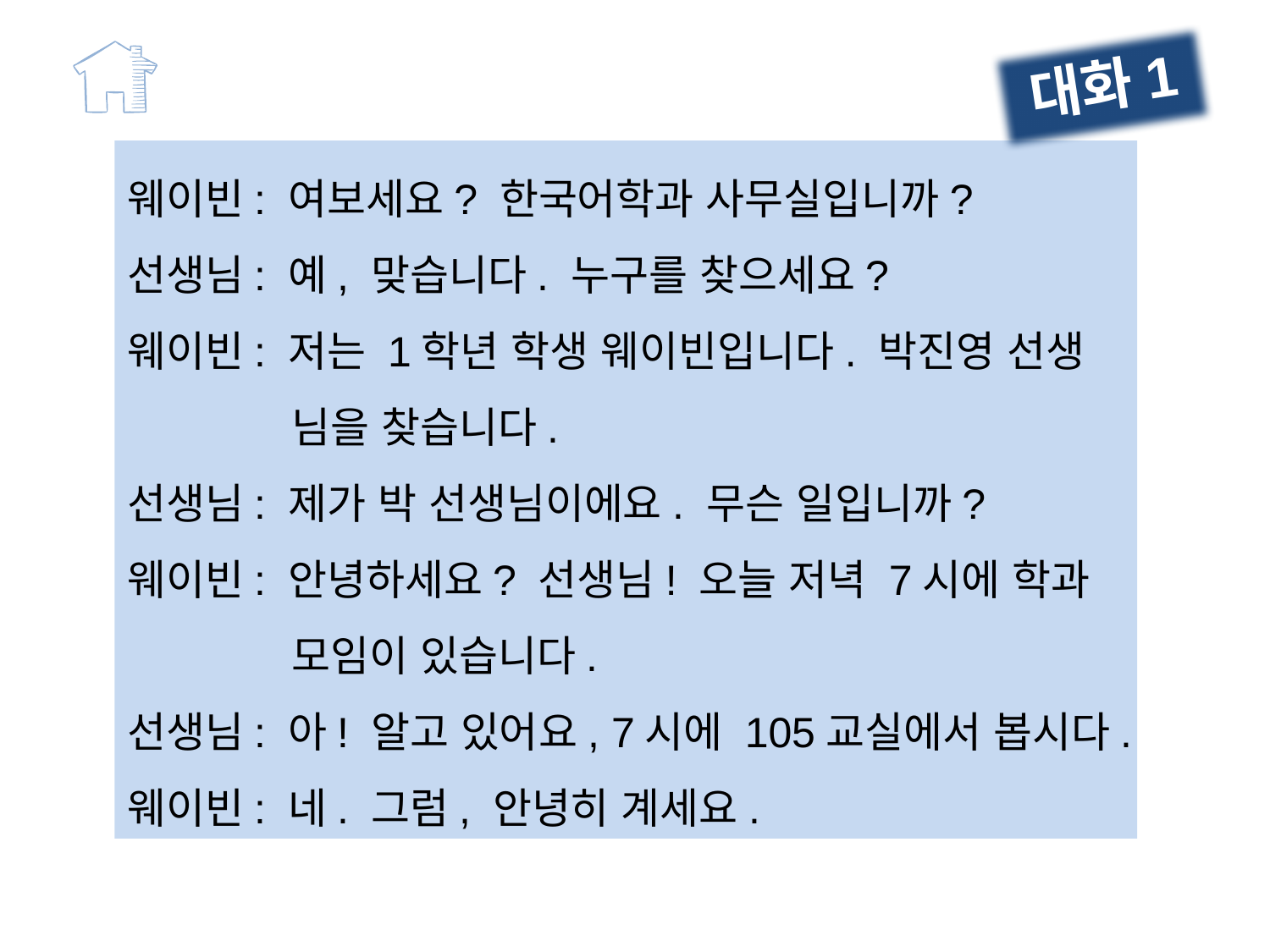

대화1

웨이빈: 여보세요? 한국어학과 사무실입니까?
선생님: 예, 맞습니다. 누구를 찾으세요?
웨이빈: 저는 1학년 학생 웨이빈입니다. 박진영 선생
             님을 찾습니다.
선생님: 제가 박 선생님이에요. 무슨 일입니까?
웨이빈: 안녕하세요? 선생님! 오늘 저녁 7시에 학과
             모임이 있습니다.
선생님: 아! 알고 있어요, 7시에 105교실에서 봅시다.
웨이빈: 네. 그럼, 안녕히 계세요.